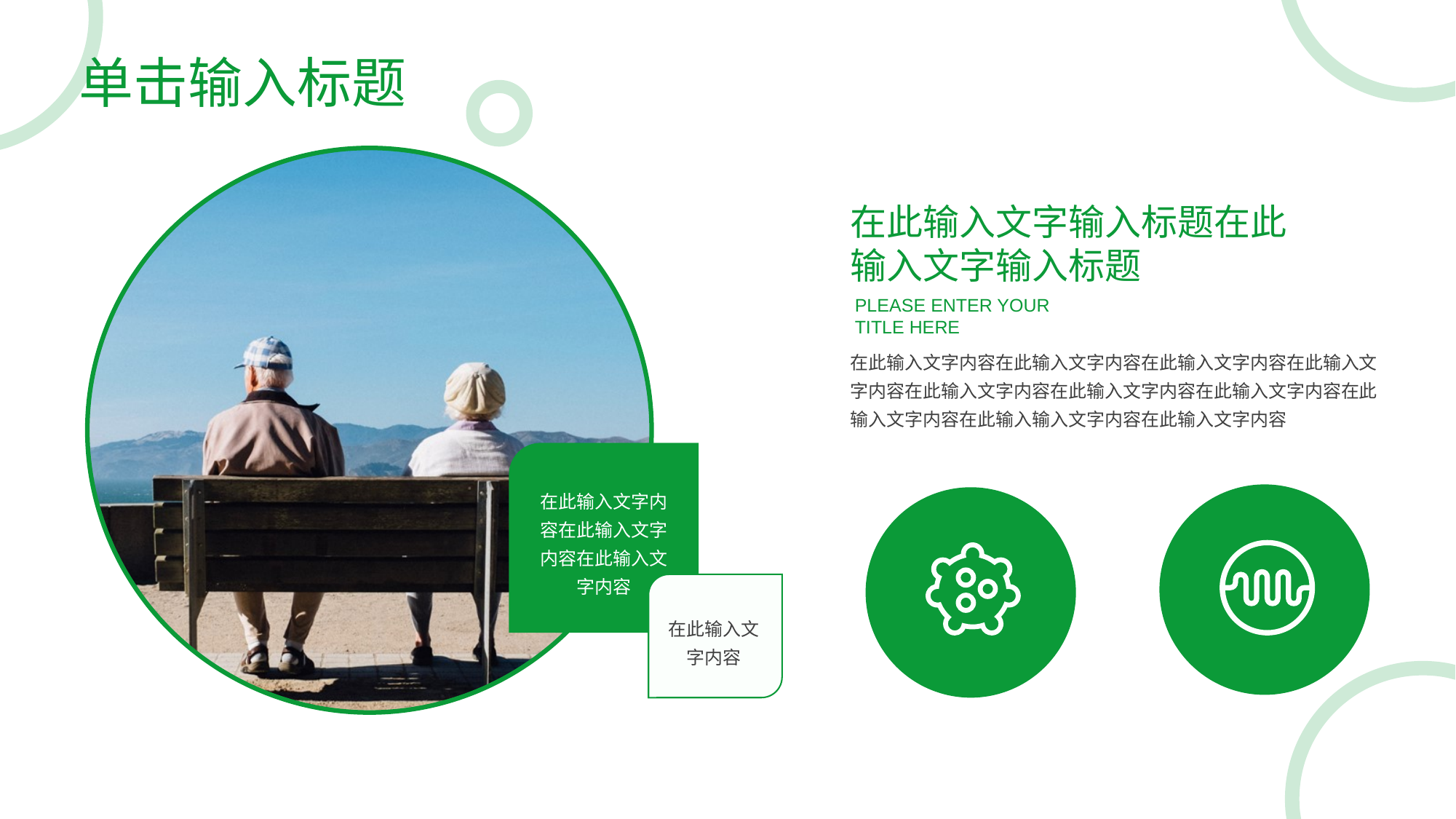

# 单击输入标题

在此输入文字输入标题在此
输入文字输入标题
please enter your title here
在此输入文字内容在此输入文字内容在此输入文字内容在此输入文字内容在此输入文字内容在此输入文字内容在此输入文字内容在此输入文字内容在此输入输入文字内容在此输入文字内容

在此输入文字内容在此输入文字内容在此输入文字内容

在此输入文字内容